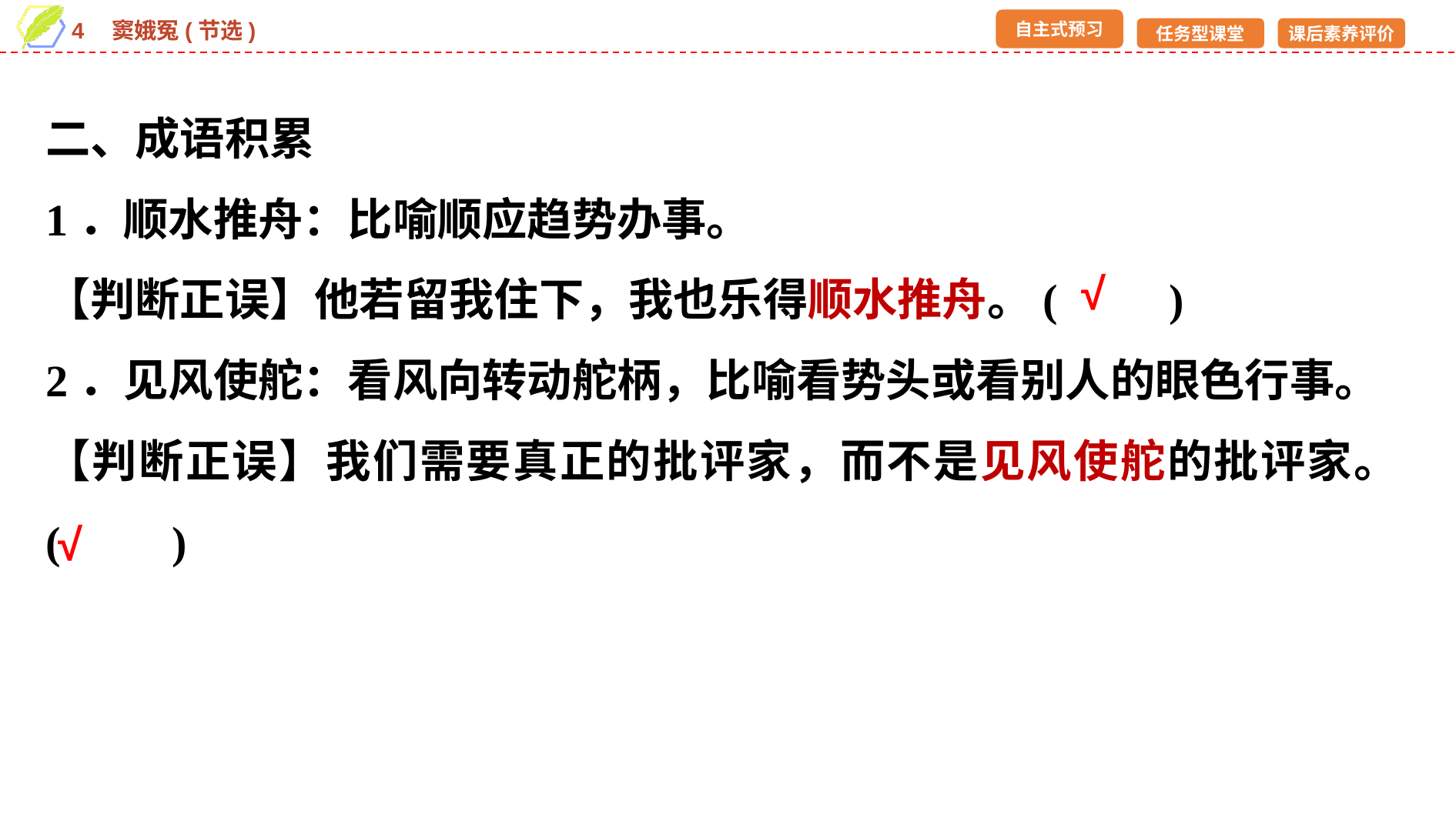

二、成语积累
1．顺水推舟：比喻顺应趋势办事。
【判断正误】他若留我住下，我也乐得顺水推舟。(　　)
2．见风使舵：看风向转动舵柄，比喻看势头或看别人的眼色行事。
【判断正误】我们需要真正的批评家，而不是见风使舵的批评家。(　　)
√
√